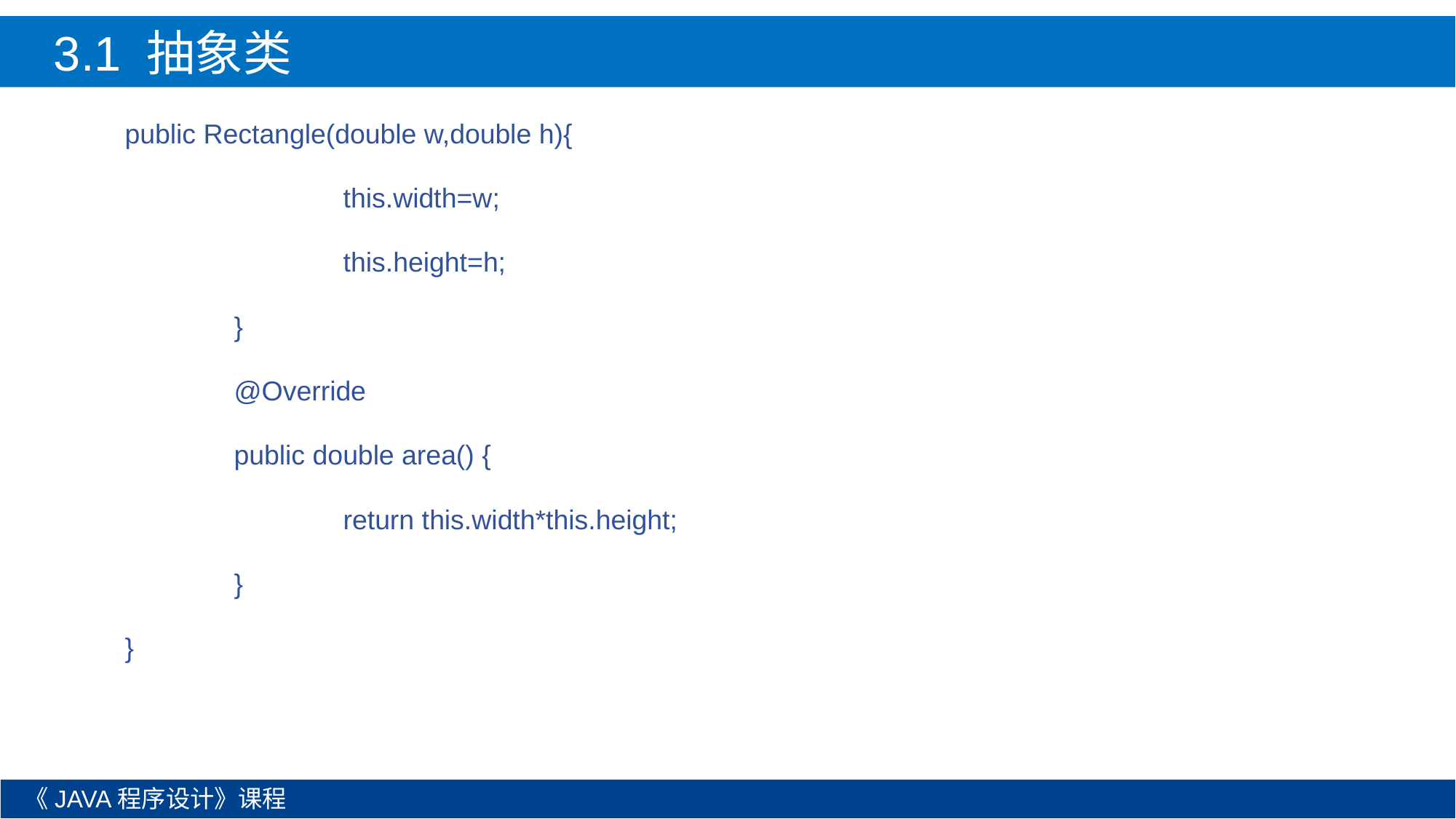

3.1 抽象类
public Rectangle(double w,double h){
		this.width=w;
		this.height=h;
	}
	@Override
	public double area() {
		return this.width*this.height;
	}
}
《JAVA程序设计》课程